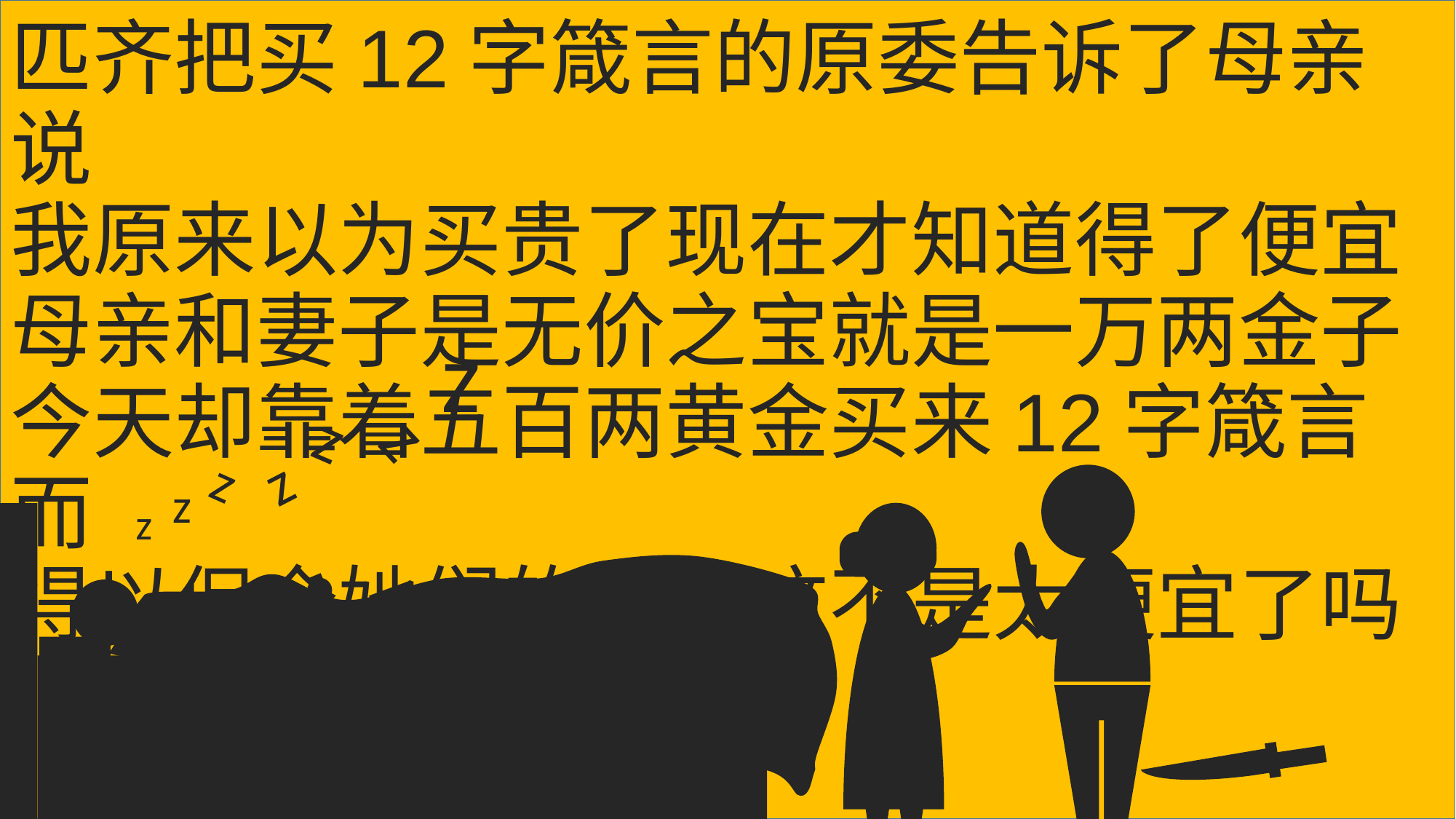

匹齐把买12字箴言的原委告诉了母亲说
我原来以为买贵了现在才知道得了便宜
母亲和妻子是无价之宝就是一万两金子
今天却靠着五百两黄金买来12字箴言而
得以保全她们的性命这不是太便宜了吗
z
z
z
z
z
z
z